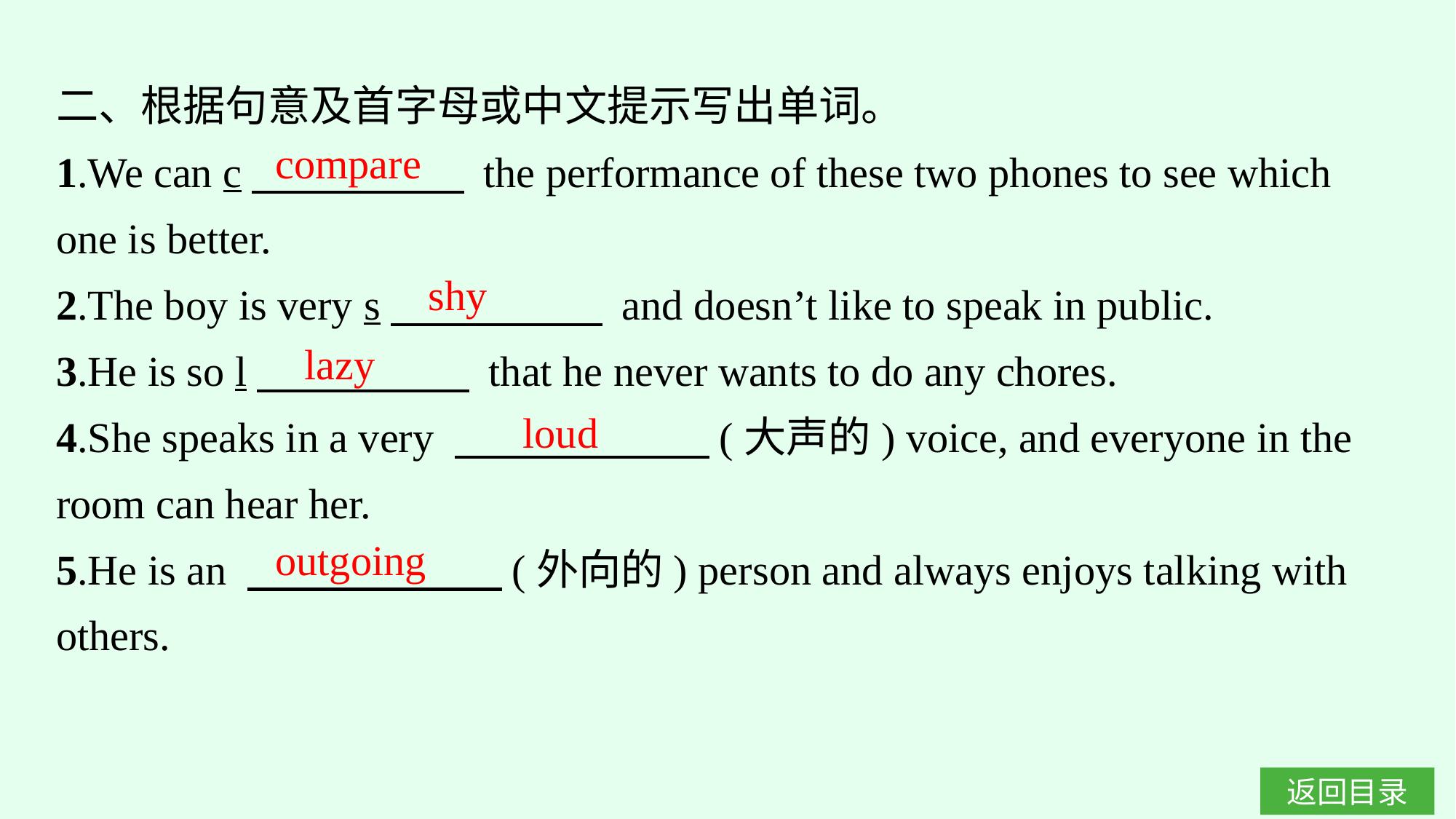

二、根据句意及首字母或中文提示写出单词。
1.We can c　　　　　 the performance of these two phones to see which one is better.
2.The boy is very s　　　　　 and doesn’t like to speak in public.
3.He is so l　　　　　 that he never wants to do any chores.
4.She speaks in a very 　　　　　　(大声的) voice, and everyone in the room can hear her.
5.He is an 　　　　　　(外向的) person and always enjoys talking with others.
compare
shy
lazy
loud
outgoing